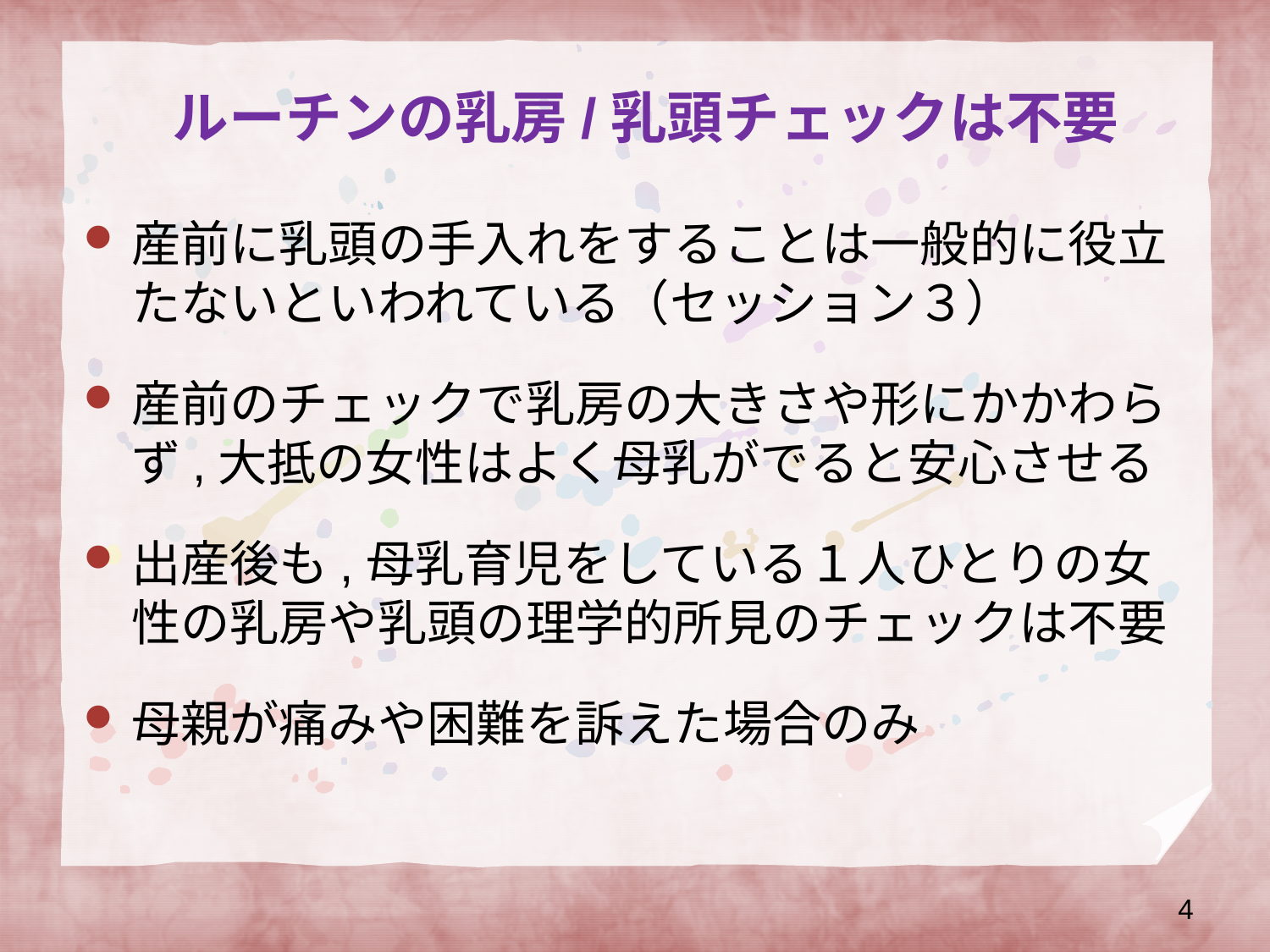

# ルーチンの乳房/乳頭チェックは不要
産前に乳頭の手入れをすることは一般的に役立たないといわれている（セッション３）
産前のチェックで乳房の大きさや形にかかわらず,大抵の女性はよく母乳がでると安心させる
出産後も,母乳育児をしている１人ひとりの女性の乳房や乳頭の理学的所見のチェックは不要
母親が痛みや困難を訴えた場合のみ

4